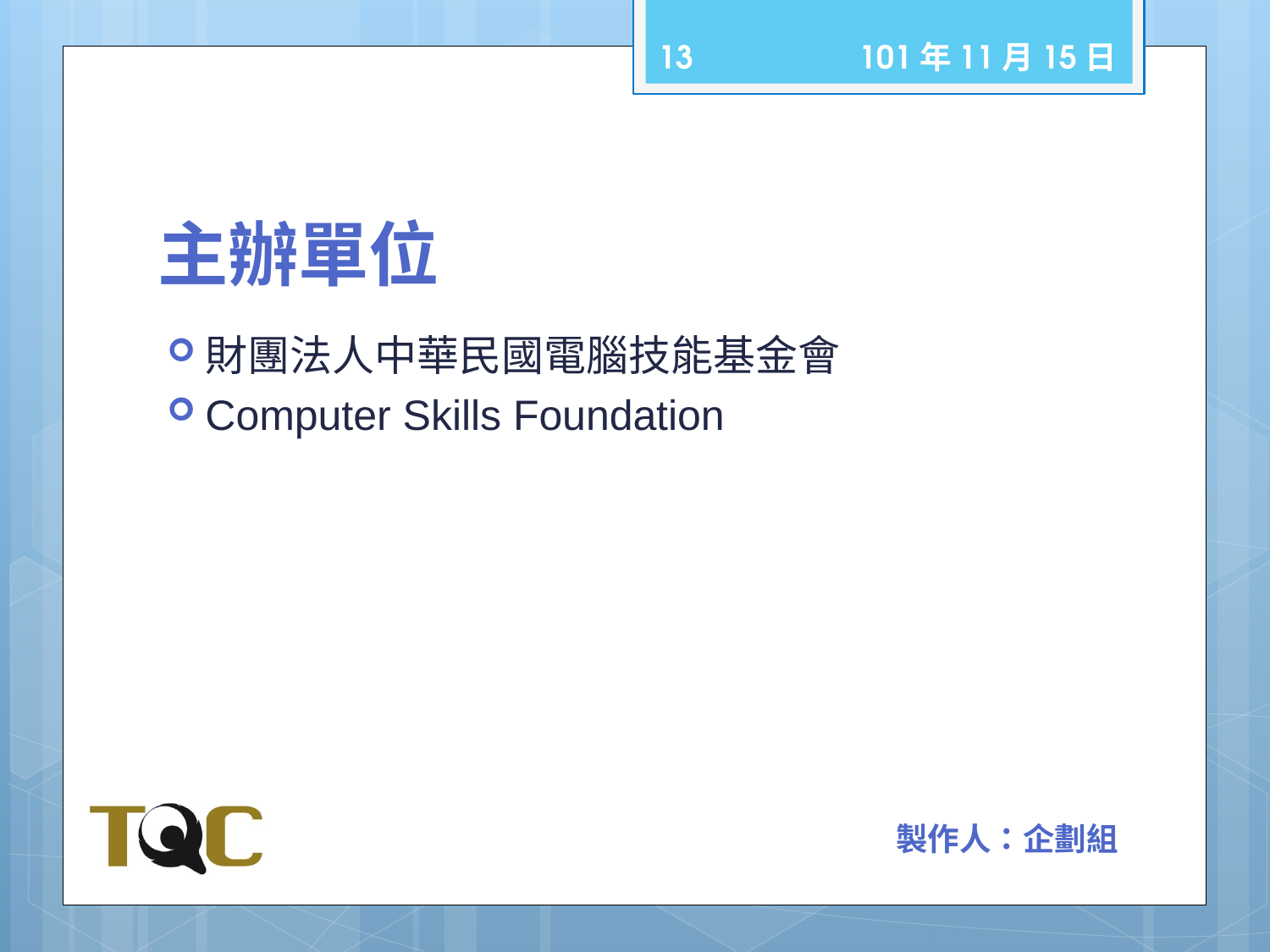

13
101年11月15日
# 主辦單位
財團法人中華民國電腦技能基金會
Computer Skills Foundation
製作人：企劃組